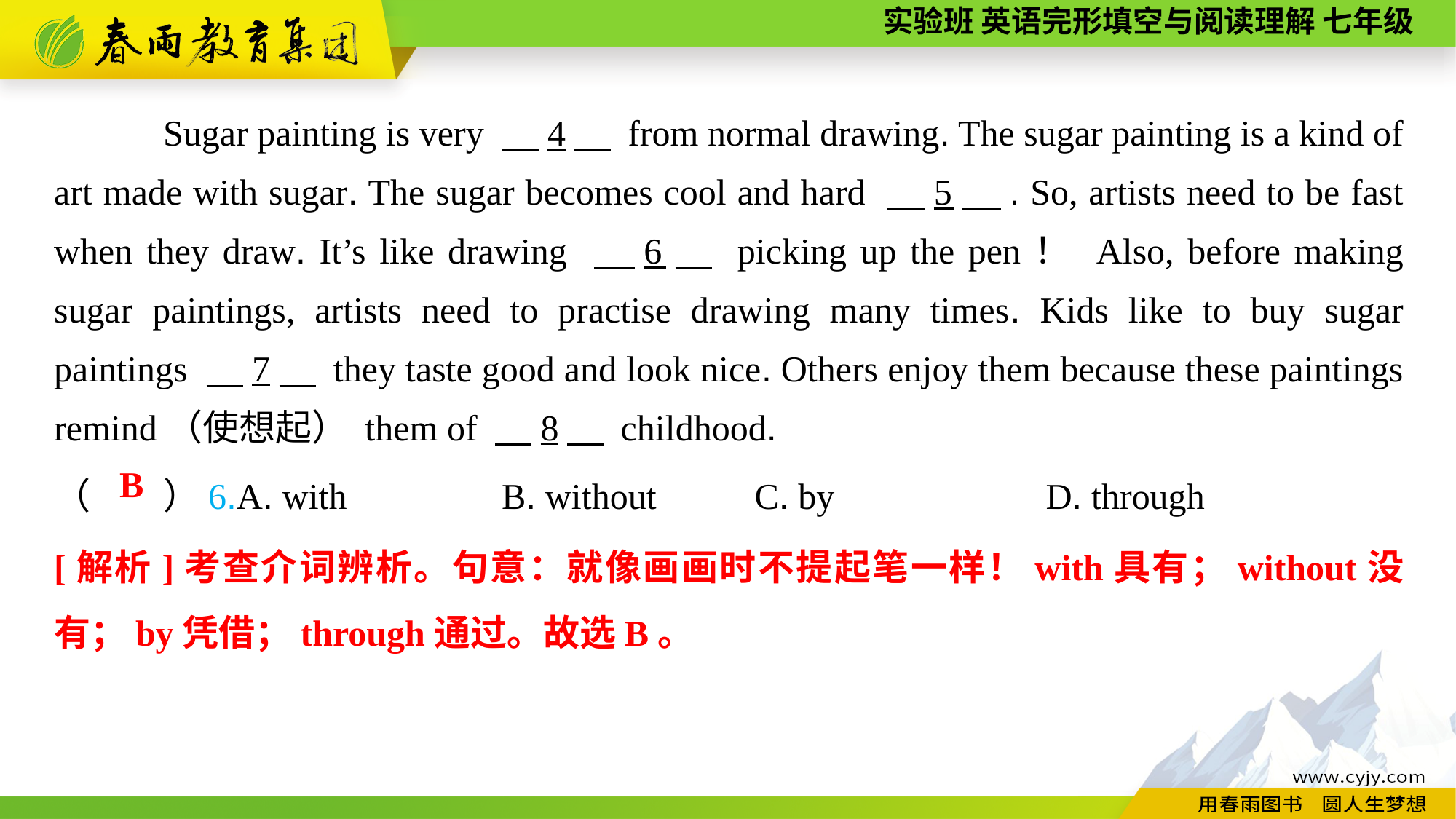

Sugar painting is very 　4　 from normal drawing. The sugar painting is a kind of art made with sugar. The sugar becomes cool and hard 　5　. So, artists need to be fast when they draw. It’s like drawing 　6　 picking up the pen！ Also, before making sugar paintings, artists need to practise drawing many times. Kids like to buy sugar paintings 　7　 they taste good and look nice. Others enjoy them because these paintings remind（使想起） them of 　8　 childhood.
（　　）6.A. with                 B. without	     C. by	             D. through
B
[解析]考查介词辨析。句意：就像画画时不提起笔一样！with具有；without没有；by凭借；through通过。故选B。